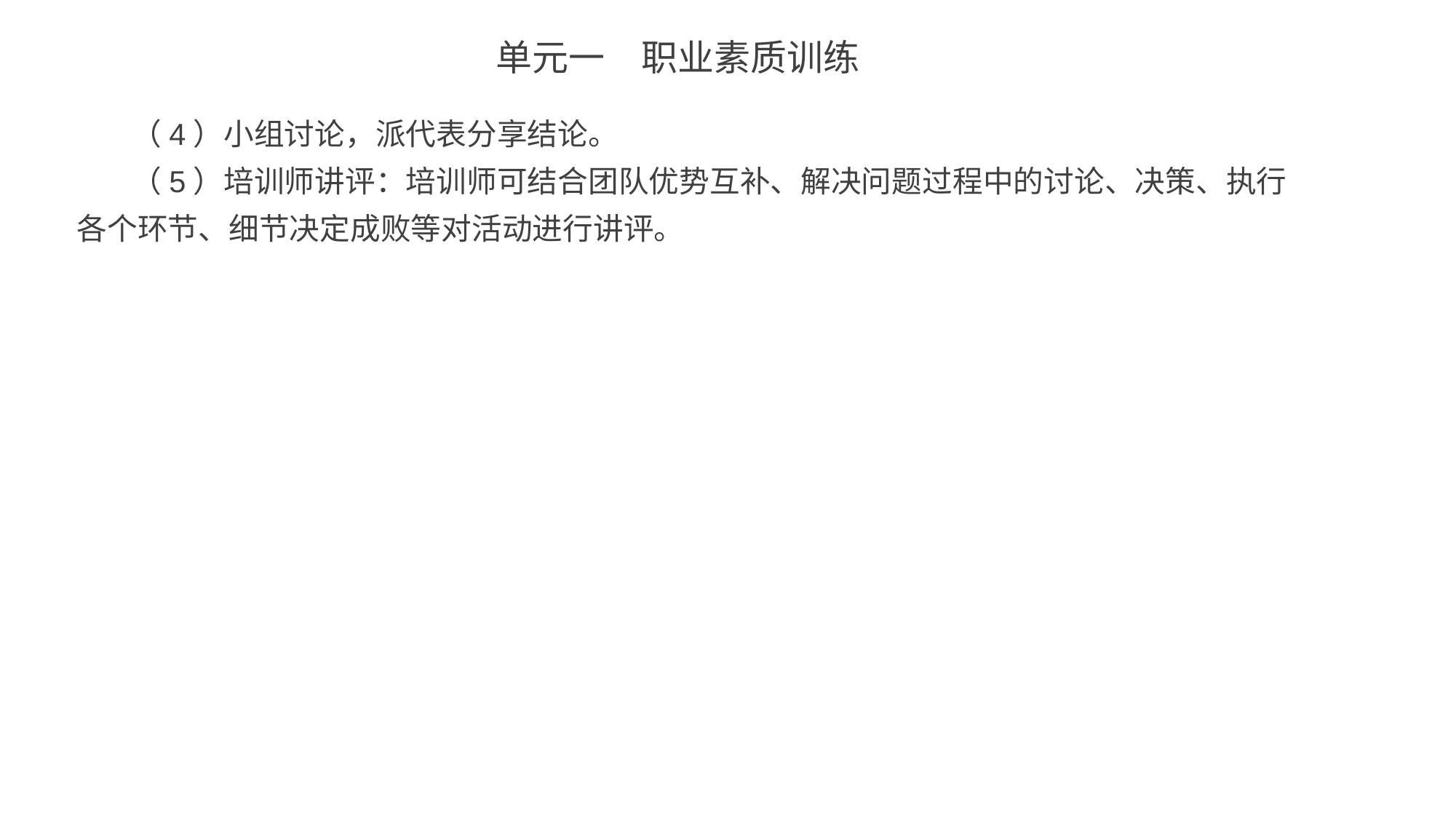

单元一　职业素质训练
（4）小组讨论，派代表分享结论。
（5）培训师讲评：培训师可结合团队优势互补、解决问题过程中的讨论、决策、执行各个环节、细节决定成败等对活动进行讲评。